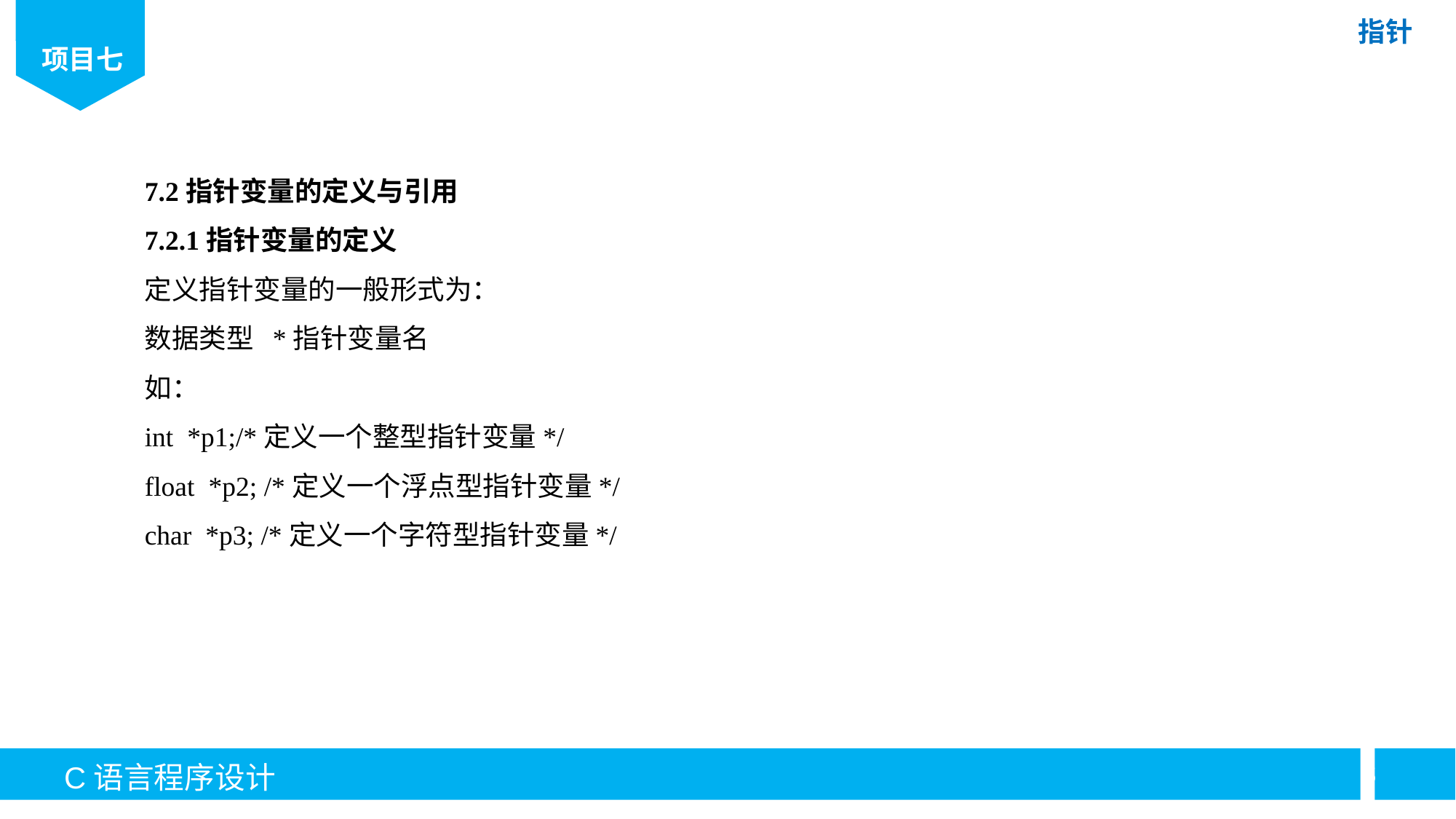

7.2指针变量的定义与引用
7.2.1指针变量的定义
定义指针变量的一般形式为：
数据类型  *指针变量名
如：
int  *p1;/*定义一个整型指针变量*/
float  *p2; /*定义一个浮点型指针变量*/
char  *p3; /*定义一个字符型指针变量*/